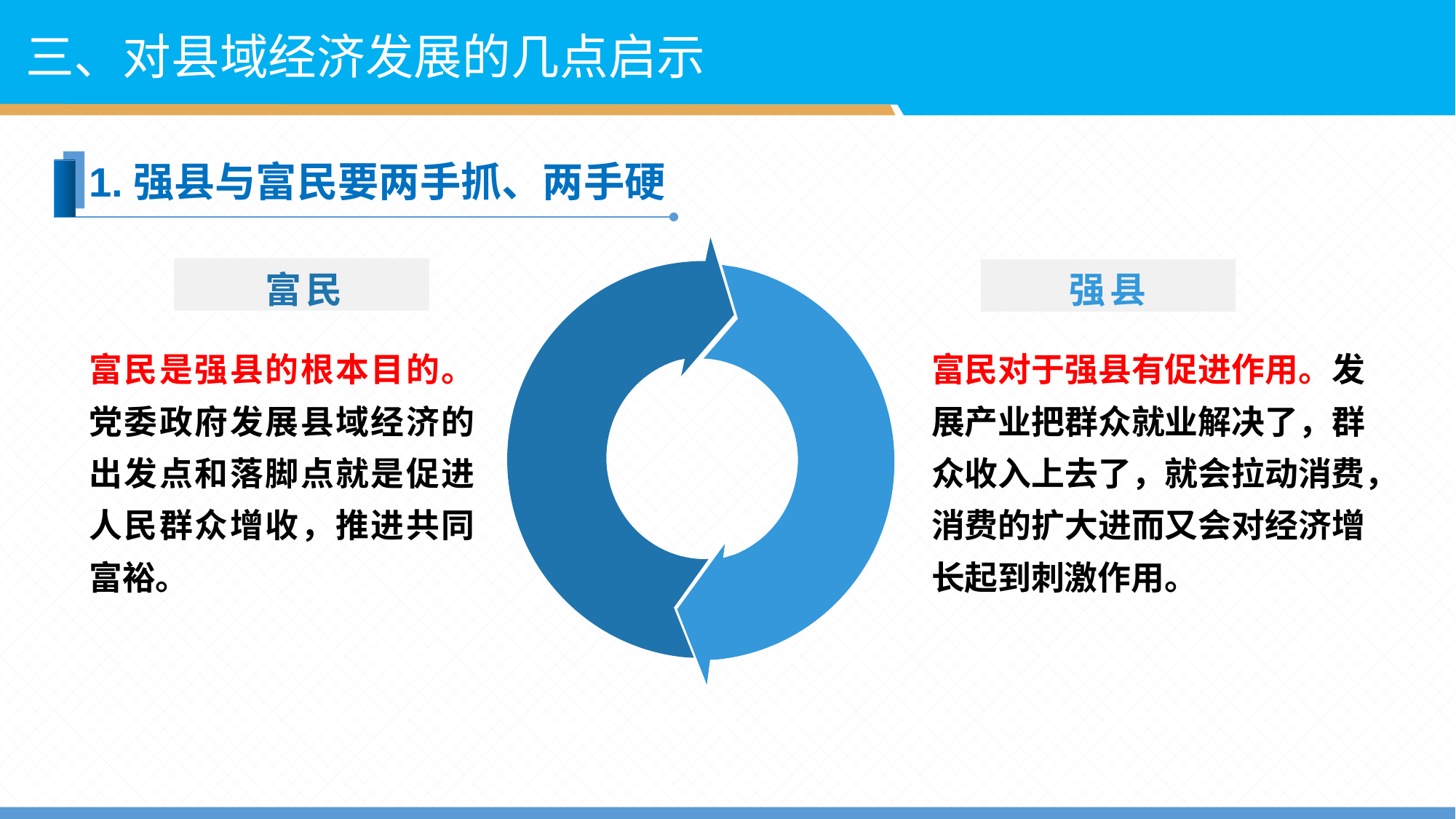

三、对县域经济发展的几点启示

1.强县与富民要两手抓、两手硬

强县
富民

富民是强县的根本目的。党委政府发展县域经济的出发点和落脚点就是促进人民群众增收，推进共同富裕。
富民对于强县有促进作用。发展产业把群众就业解决了，群众收入上去了，就会拉动消费，消费的扩大进而又会对经济增长起到刺激作用。